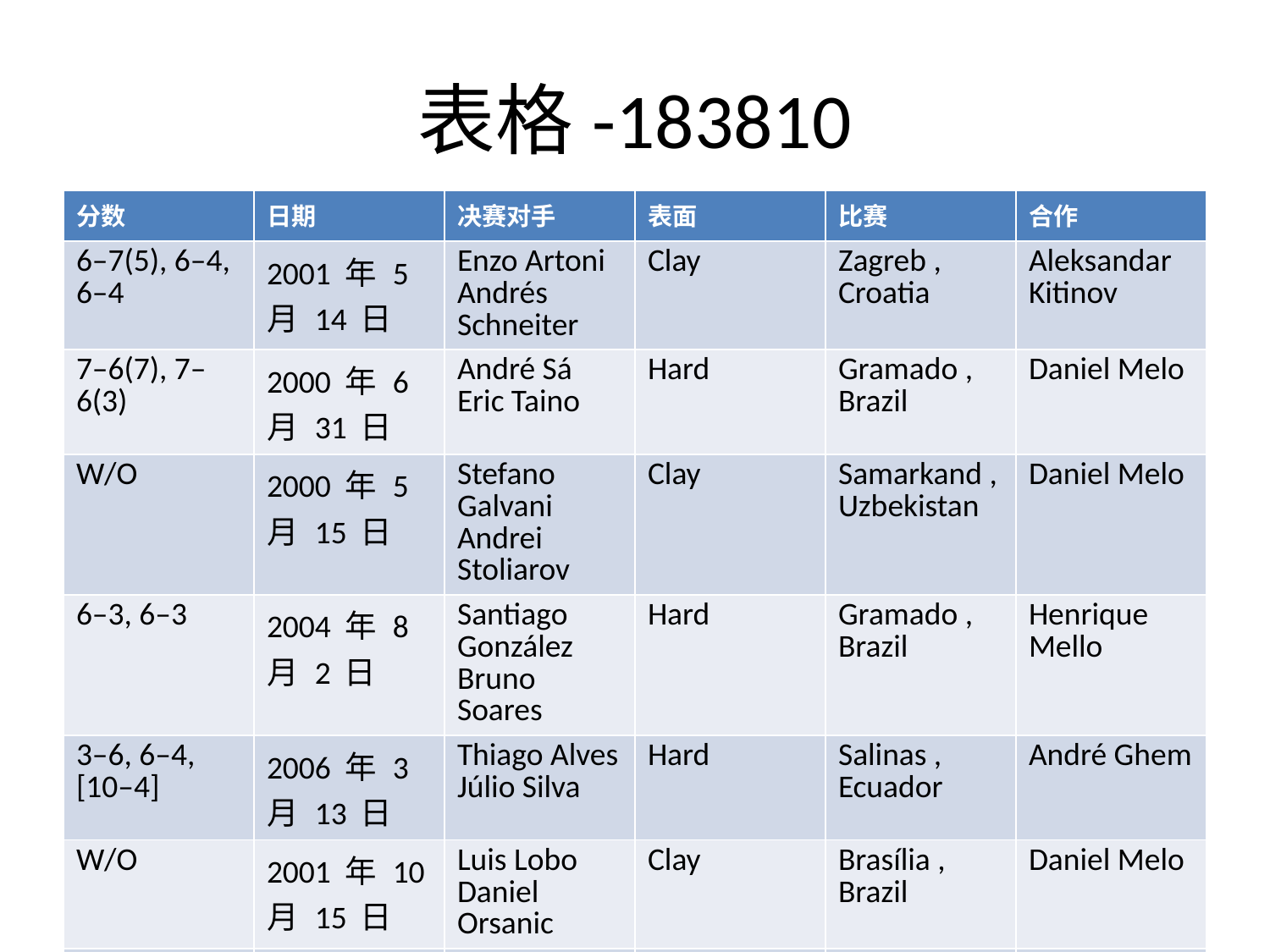

# 表格-183810
| 分数 | 日期 | 决赛对手 | 表面 | 比赛 | 合作 |
| --- | --- | --- | --- | --- | --- |
| 6–7(5), 6–4, 6–4 | 2001 年 5 月 14 日 | Enzo Artoni Andrés Schneiter | Clay | Zagreb , Croatia | Aleksandar Kitinov |
| 7–6(7), 7–6(3) | 2000 年 6 月 31 日 | André Sá Eric Taino | Hard | Gramado , Brazil | Daniel Melo |
| W/O | 2000 年 5 月 15 日 | Stefano Galvani Andrei Stoliarov | Clay | Samarkand , Uzbekistan | Daniel Melo |
| 6–3, 6–3 | 2004 年 8 月 2 日 | Santiago González Bruno Soares | Hard | Gramado , Brazil | Henrique Mello |
| 3–6, 6–4, [10–4] | 2006 年 3 月 13 日 | Thiago Alves Júlio Silva | Hard | Salinas , Ecuador | André Ghem |
| W/O | 2001 年 10 月 15 日 | Luis Lobo Daniel Orsanic | Clay | Brasília , Brazil | Daniel Melo |
| 6–4, 6–3 | 2007 年 4 月 2 日 | Nathan Healey Jordan Kerr | Clay | Monza , Italy | Ricardo Hocevar |
| 6–4, 6–0 | 2000年5月8日 | Jonathan Erlich Lior Mor | Hard | Fergana , Uzbekistan | Daniel Melo |
| 7–6(1), 6–3 | 2002 年 7 月 15 日 | Jeff Coetzee Chris Haggard | Clay | Amersfoort , The Netherlands | André Sá |
| 7–5, 6–3 | 2002 年 4 月 15 日 | George Bastl Neville Godwin | Clay | Bermuda , Bermuda | Ramón Delgado |
| 6–4, 6–2 | 2007 年 1 月 1 日 | Pablo Cuevas Adrián García | Hard | São Paulo , Brazil | Marcelo Melo |
| 6–4, 3–6, 6–4 | 2003 年 6 月 23 日 | Rik de Voest Tuomas Ketola | Hard | Andorra , Andorra | Ricardo Mello |